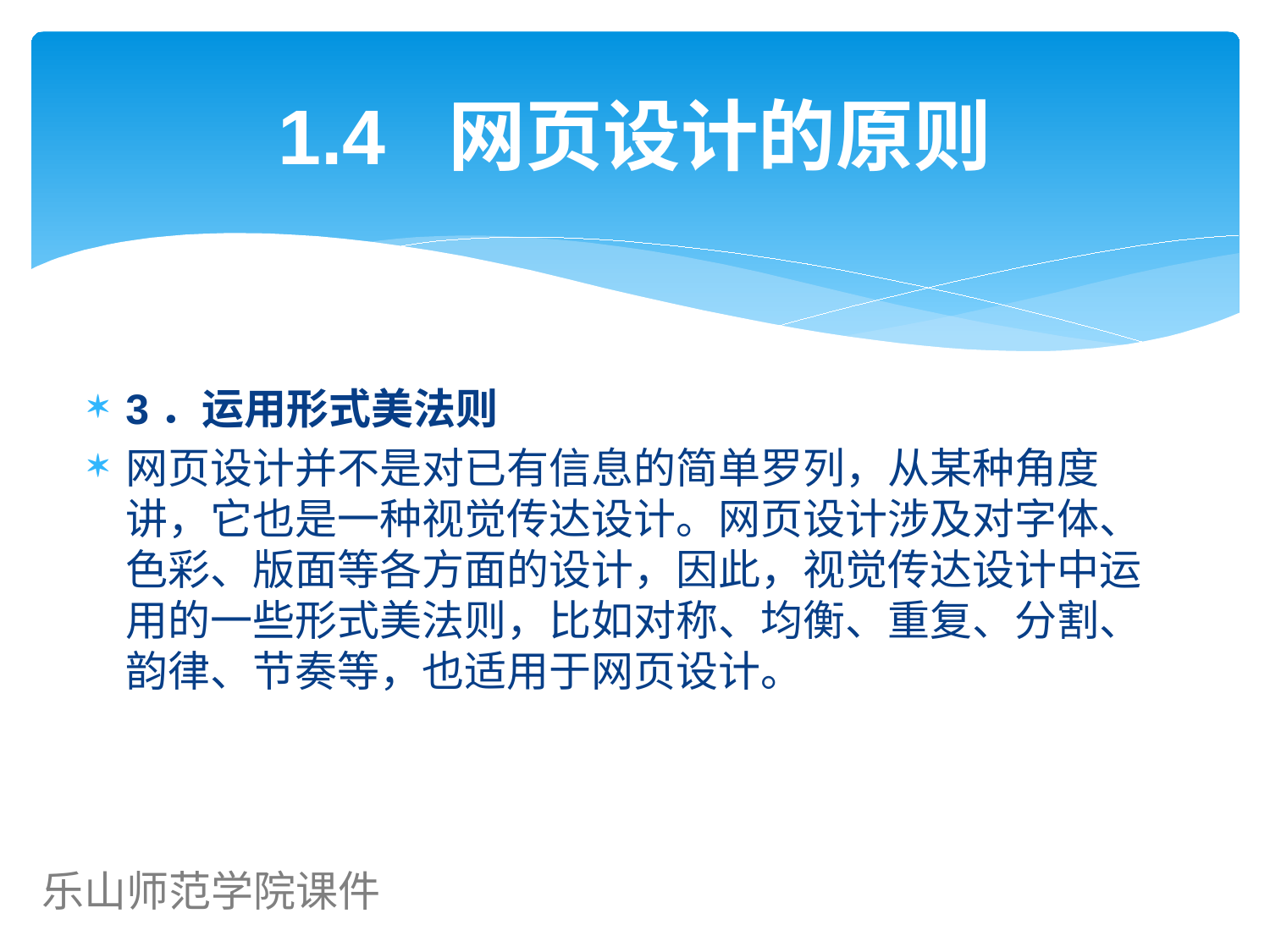

# 1.4  网页设计的原则
3．运用形式美法则
网页设计并不是对已有信息的简单罗列，从某种角度讲，它也是一种视觉传达设计。网页设计涉及对字体、色彩、版面等各方面的设计，因此，视觉传达设计中运用的一些形式美法则，比如对称、均衡、重复、分割、韵律、节奏等，也适用于网页设计。